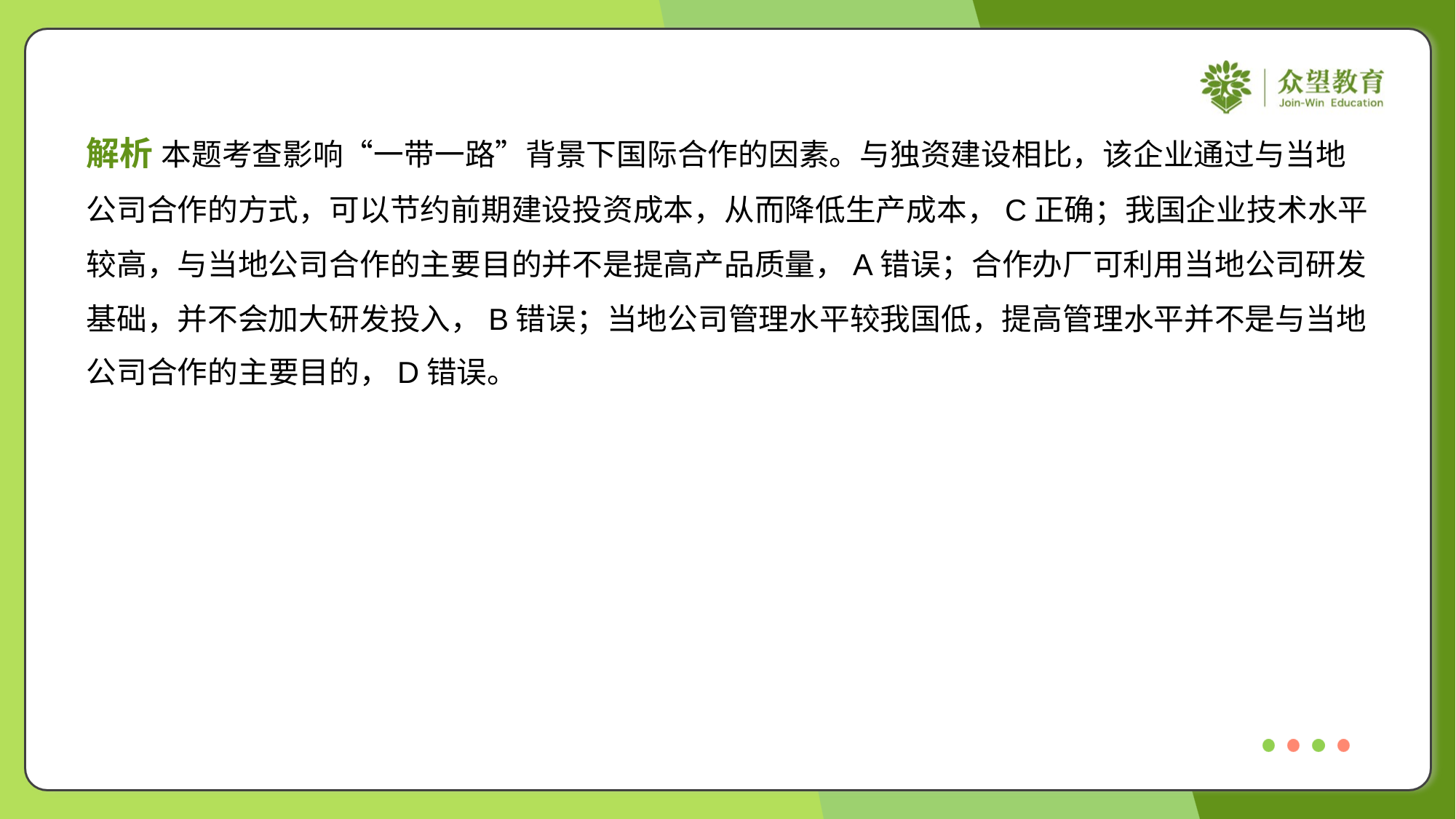

解析 本题考查影响“一带一路”背景下国际合作的因素。与独资建设相比，该企业通过与当地
公司合作的方式，可以节约前期建设投资成本，从而降低生产成本，C正确；我国企业技术水平
较高，与当地公司合作的主要目的并不是提高产品质量，A错误；合作办厂可利用当地公司研发
基础，并不会加大研发投入，B错误；当地公司管理水平较我国低，提高管理水平并不是与当地
公司合作的主要目的，D错误。